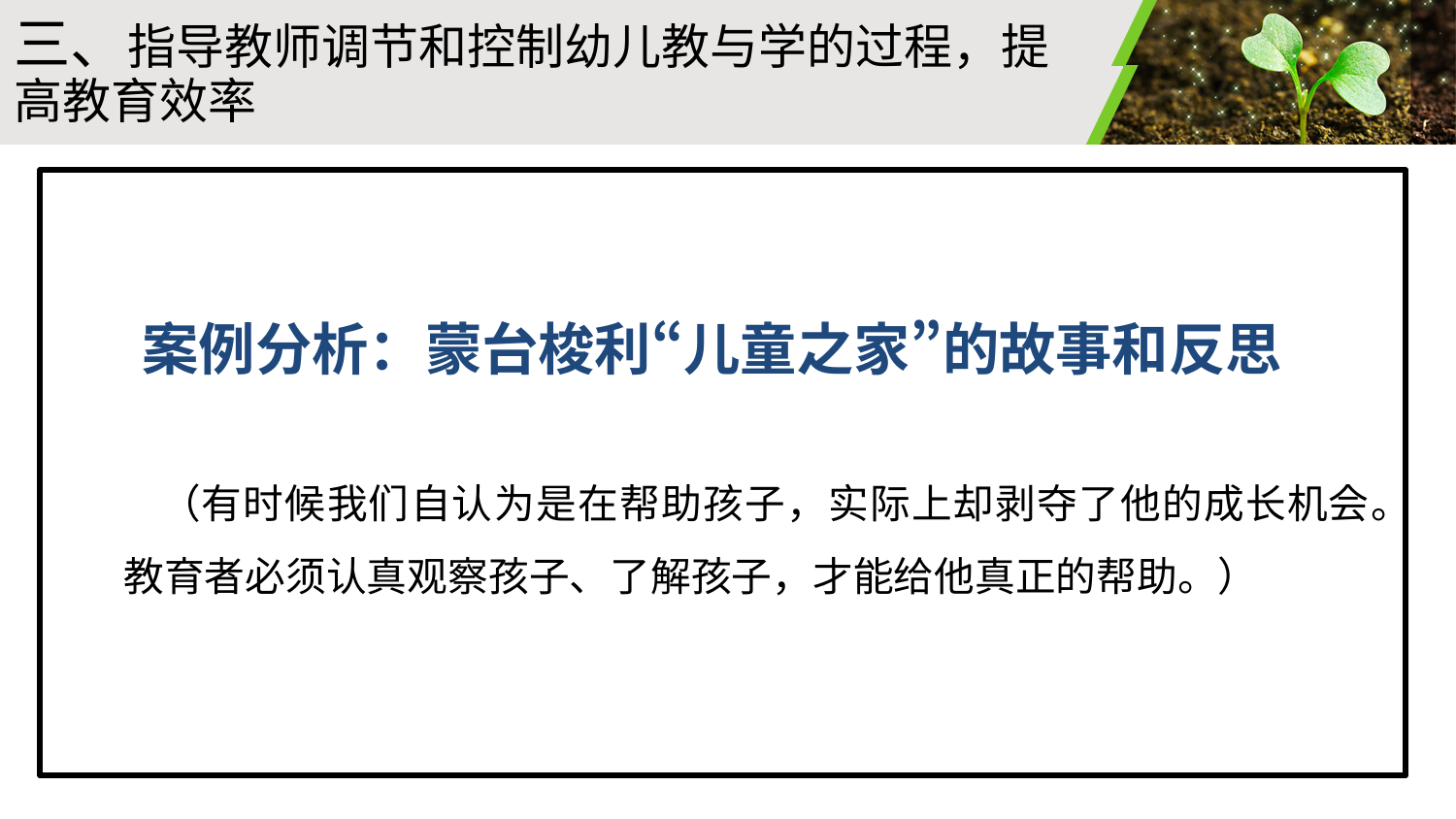

#
三、指导教师调节和控制幼儿教与学的过程，提高教育效率

 案例分析：蒙台梭利“儿童之家”的故事和反思

  （有时候我们自认为是在帮助孩子，实际上却剥夺了他的成长机会。教育者必须认真观察孩子、了解孩子，才能给他真正的帮助。）